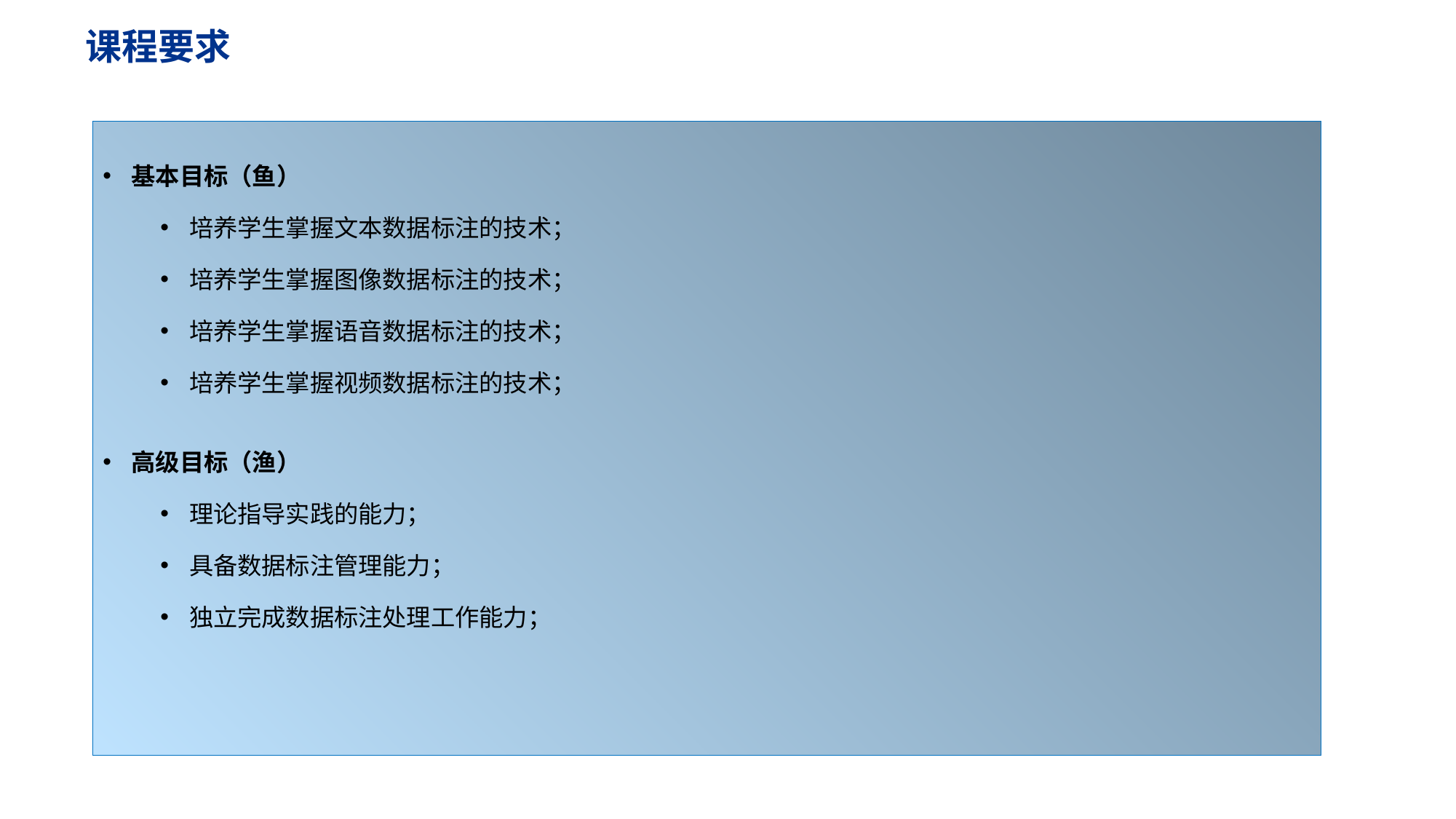

课程要求
基本目标（鱼）
培养学生掌握文本数据标注的技术；
培养学生掌握图像数据标注的技术；
培养学生掌握语音数据标注的技术；
培养学生掌握视频数据标注的技术；
高级目标（渔）
理论指导实践的能力；
具备数据标注管理能力；
独立完成数据标注处理工作能力；